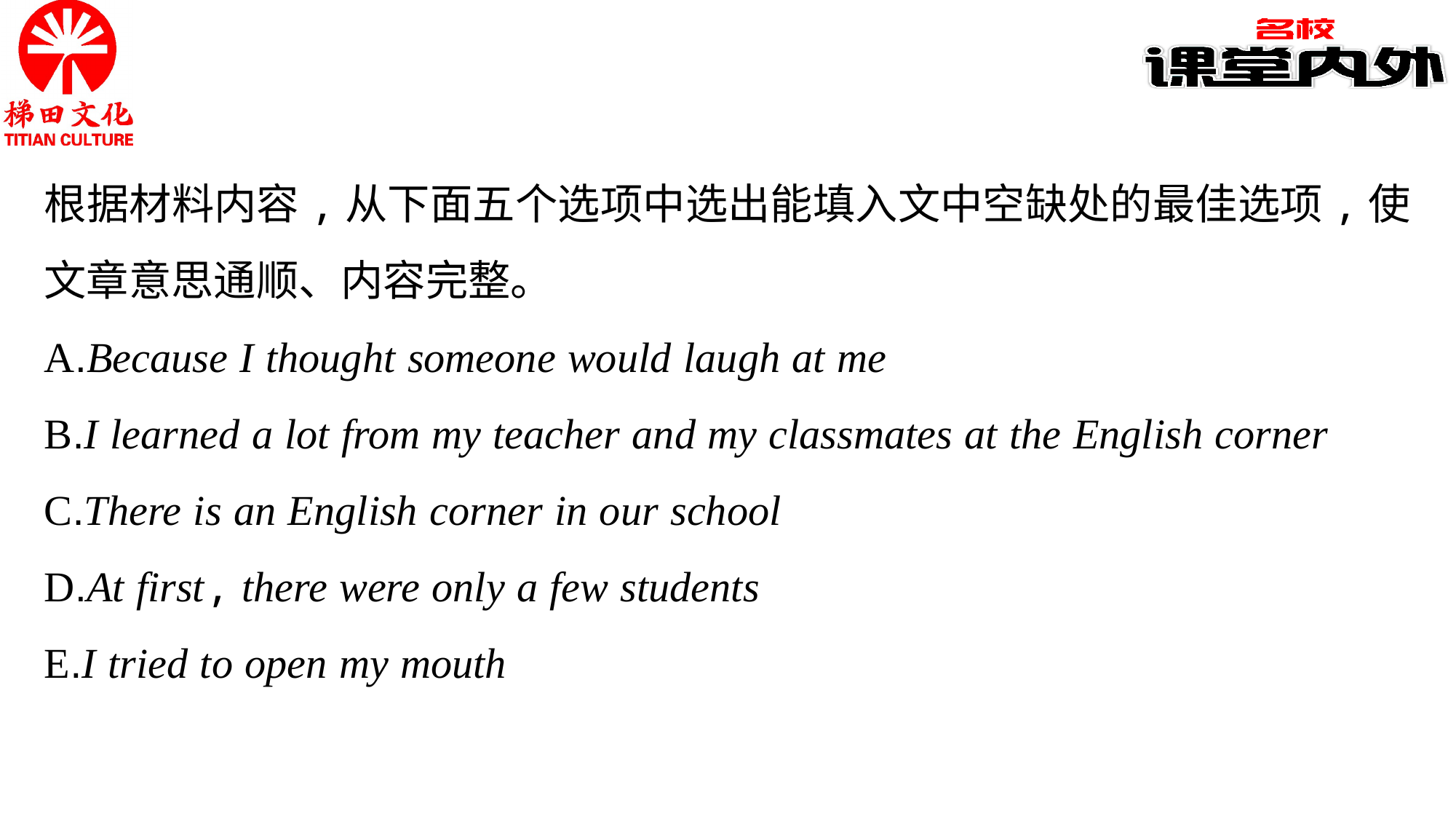

根据材料内容,从下面五个选项中选出能填入文中空缺处的最佳选项,使文章意思通顺、内容完整。
A.Because I thought someone would laugh at me
B.I learned a lot from my teacher and my classmates at the English corner
C.There is an English corner in our school
D.At first, there were only a few students
E.I tried to open my mouth